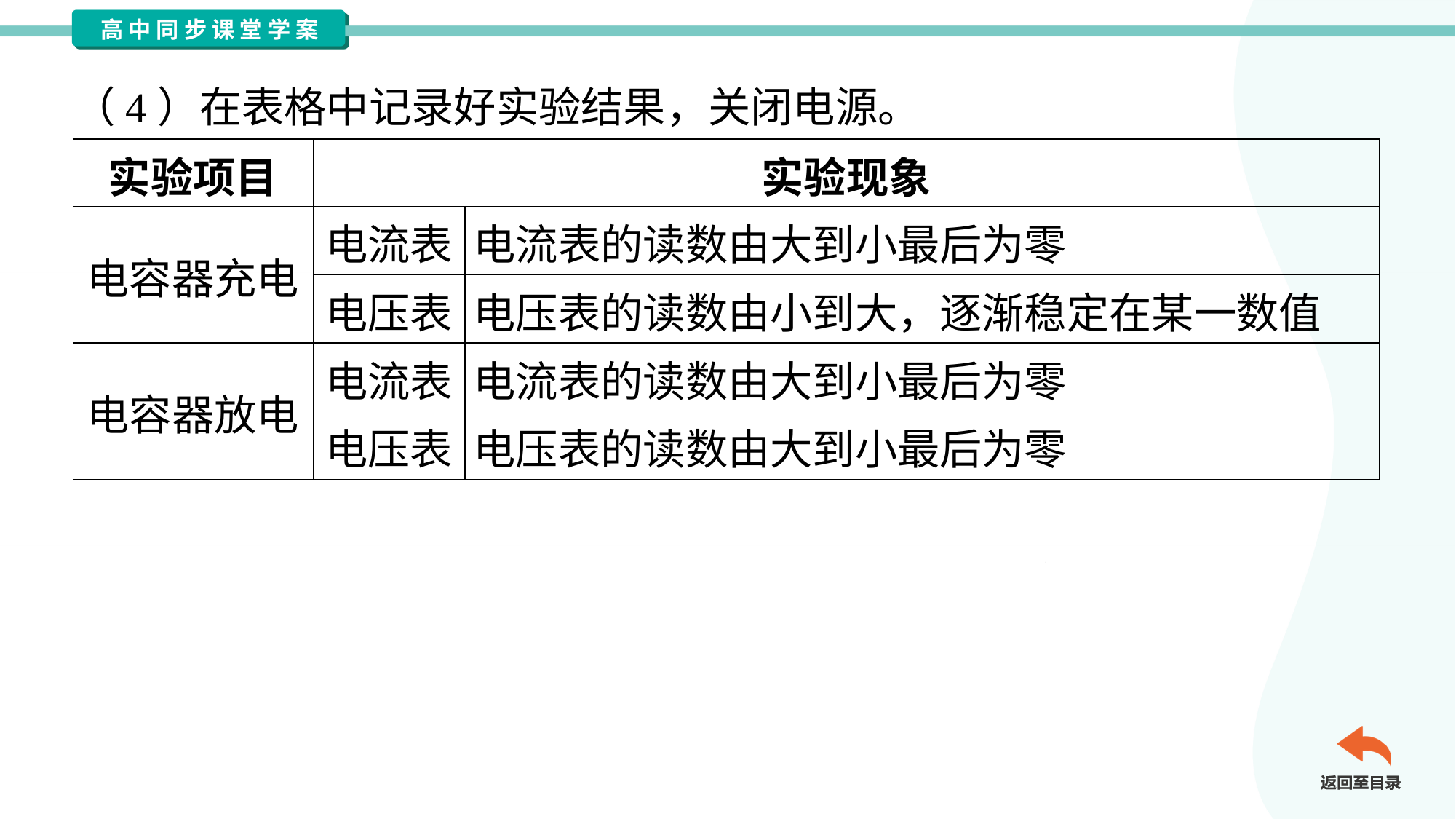

（4）在表格中记录好实验结果，关闭电源。
| 实验项目 | 实验现象 |  |
| --- | --- | --- |
| 电容器充电 | 电流表 | 电流表的读数由大到小最后为零 |
|  | 电压表 | 电压表的读数由小到大，逐渐稳定在某一数值 |
| 电容器放电 | 电流表 | 电流表的读数由大到小最后为零 |
|  | 电压表 | 电压表的读数由大到小最后为零 |